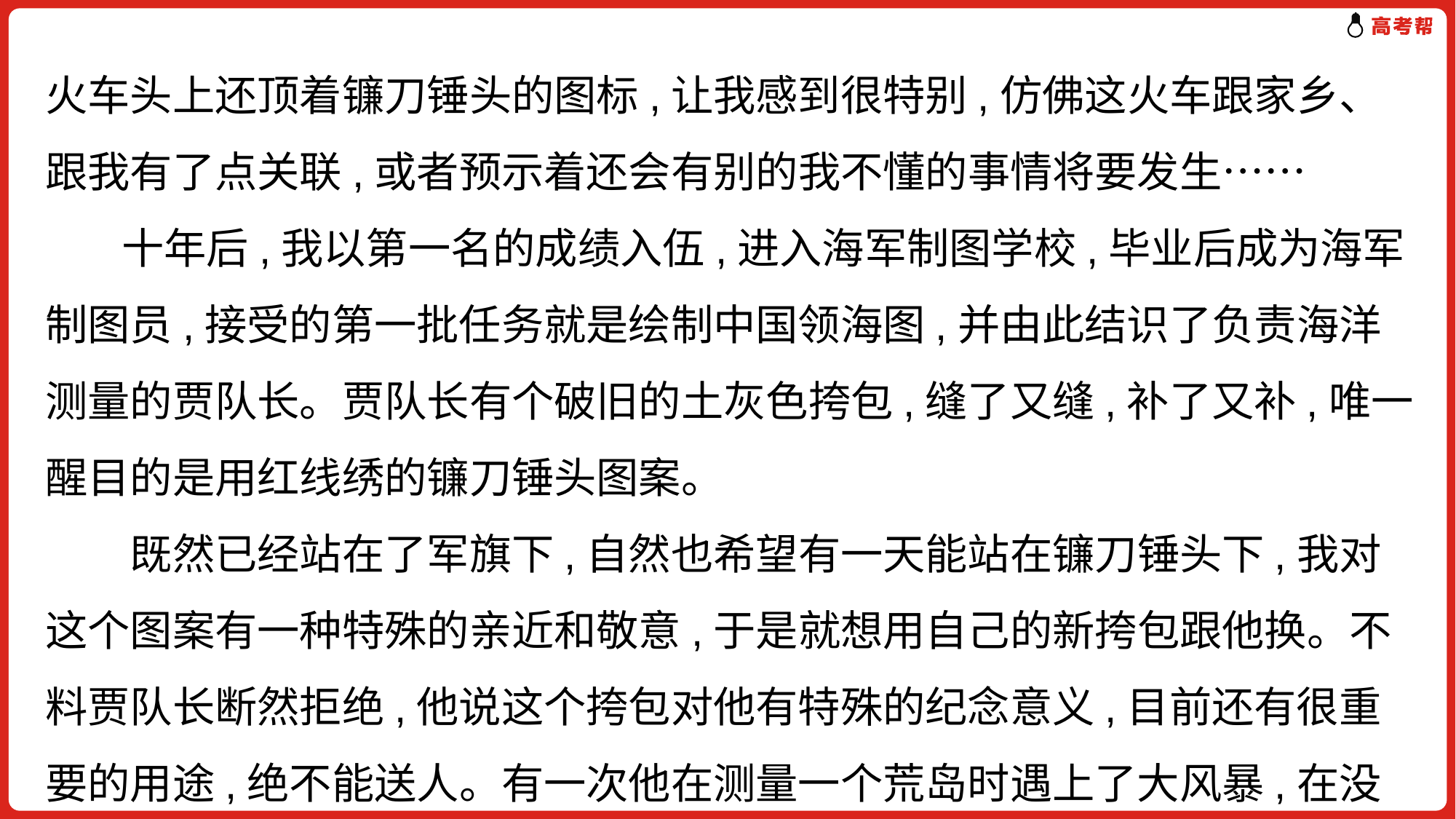

火车头上还顶着镰刀锤头的图标,让我感到很特别,仿佛这火车跟家乡、跟我有了点关联,或者预示着还会有别的我不懂的事情将要发生……
       十年后,我以第一名的成绩入伍,进入海军制图学校,毕业后成为海军制图员,接受的第一批任务就是绘制中国领海图,并由此结识了负责海洋测量的贾队长。贾队长有个破旧的土灰色挎包,缝了又缝,补了又补,唯一醒目的是用红线绣的镰刀锤头图案。
　　既然已经站在了军旗下,自然也希望有一天能站在镰刀锤头下,我对这个图案有一种特殊的亲近和敬意,于是就想用自己的新挎包跟他换。不料贾队长断然拒绝,他说这个挎包对他有特殊的纪念意义,目前还有很重要的用途,绝不能送人。有一次他在测量一个荒岛时遇上了大风暴,在没有淡水没